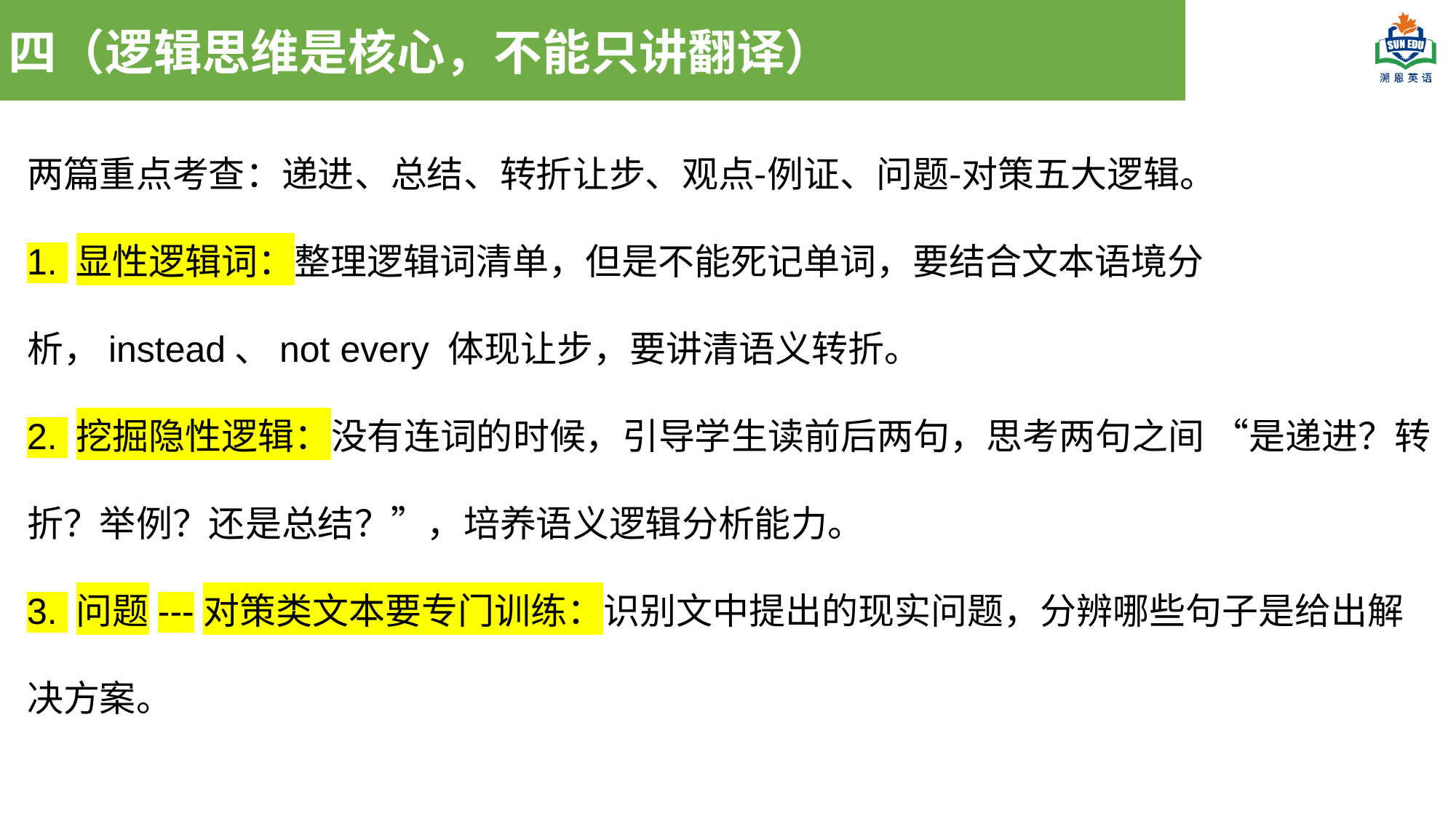

四（逻辑思维是核心，不能只讲翻译）
两篇重点考查：递进、总结、转折让步、观点‑例证、问题‑对策五大逻辑。
1. 显性逻辑词：整理逻辑词清单，但是不能死记单词，要结合文本语境分析，instead、not every 体现让步，要讲清语义转折。
2. 挖掘隐性逻辑：没有连词的时候，引导学生读前后两句，思考两句之间 “是递进？转折？举例？还是总结？”，培养语义逻辑分析能力。
3. 问题---对策类文本要专门训练：识别文中提出的现实问题，分辨哪些句子是给出解决方案。